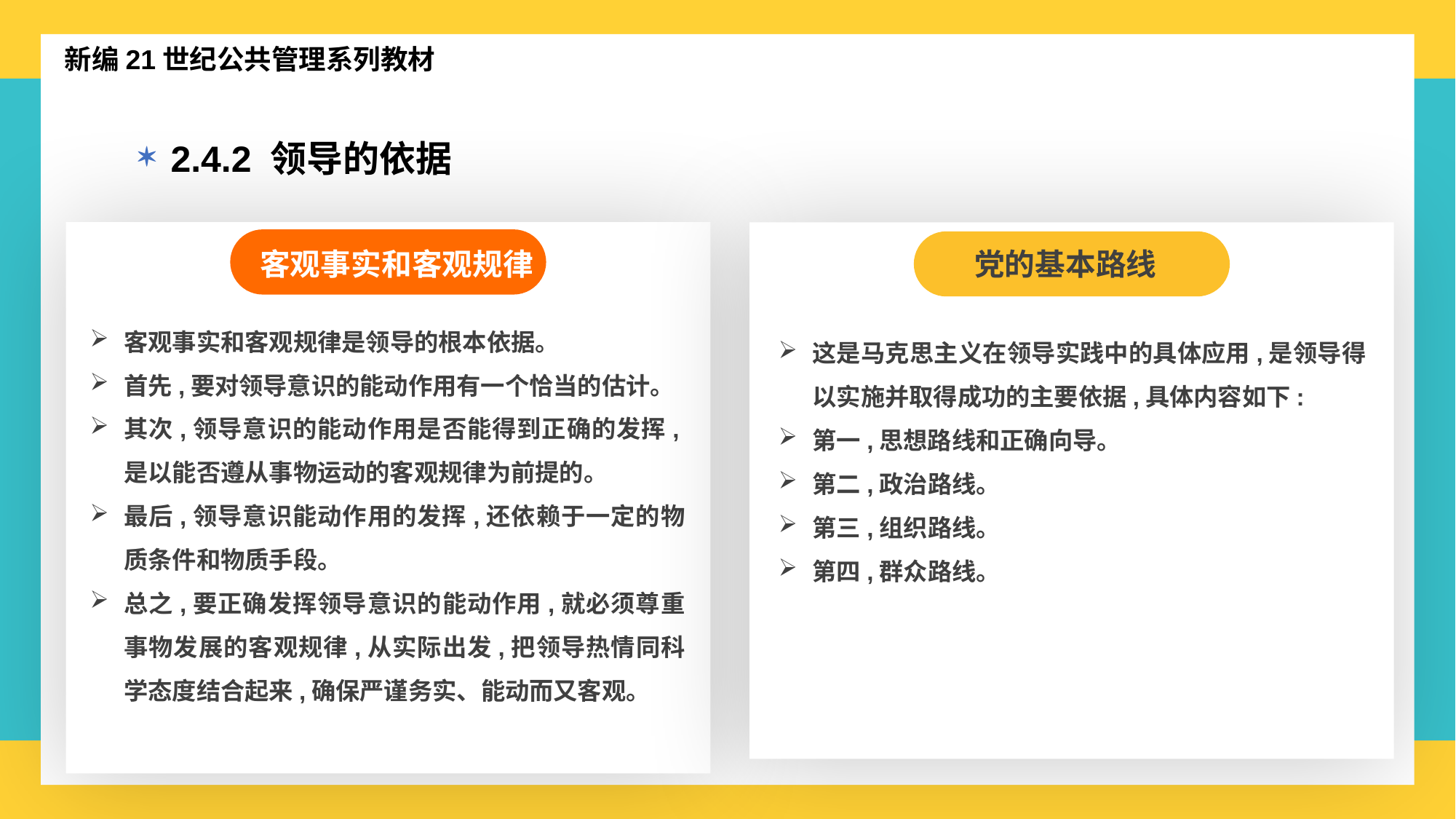

新编21世纪公共管理系列教材
2.4.2 领导的依据

客观事实和客观规律
客观事实和客观规律是领导的根本依据。
首先,要对领导意识的能动作用有一个恰当的估计。
其次,领导意识的能动作用是否能得到正确的发挥,是以能否遵从事物运动的客观规律为前提的。
最后,领导意识能动作用的发挥,还依赖于一定的物质条件和物质手段。
总之,要正确发挥领导意识的能动作用,就必须尊重事物发展的客观规律,从实际出发,把领导热情同科学态度结合起来,确保严谨务实、能动而又客观。

党的基本路线
这是马克思主义在领导实践中的具体应用,是领导得以实施并取得成功的主要依据,具体内容如下:
第一,思想路线和正确向导。
第二,政治路线。
第三,组织路线。
第四,群众路线。